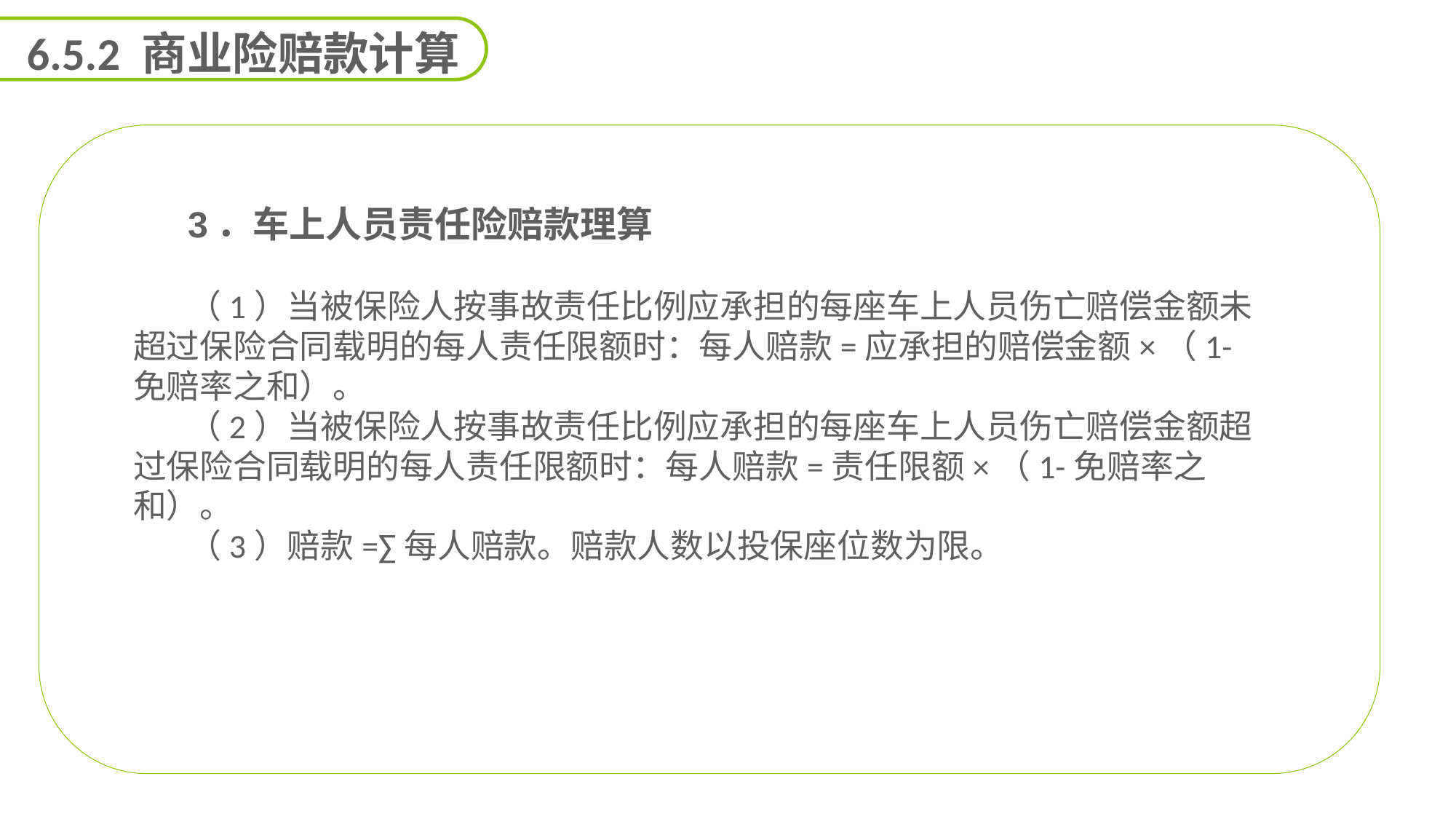

6.5.2 商业险赔款计算

能力
目标
3．车上人员责任险赔款理算

（1）当被保险人按事故责任比例应承担的每座车上人员伤亡赔偿金额未超过保险合同载明的每人责任限额时：每人赔款=应承担的赔偿金额×（1-免赔率之和）。
（2）当被保险人按事故责任比例应承担的每座车上人员伤亡赔偿金额超过保险合同载明的每人责任限额时：每人赔款=责任限额×（1-免赔率之和）。
（3）赔款=∑每人赔款。赔款人数以投保座位数为限。

延迟符